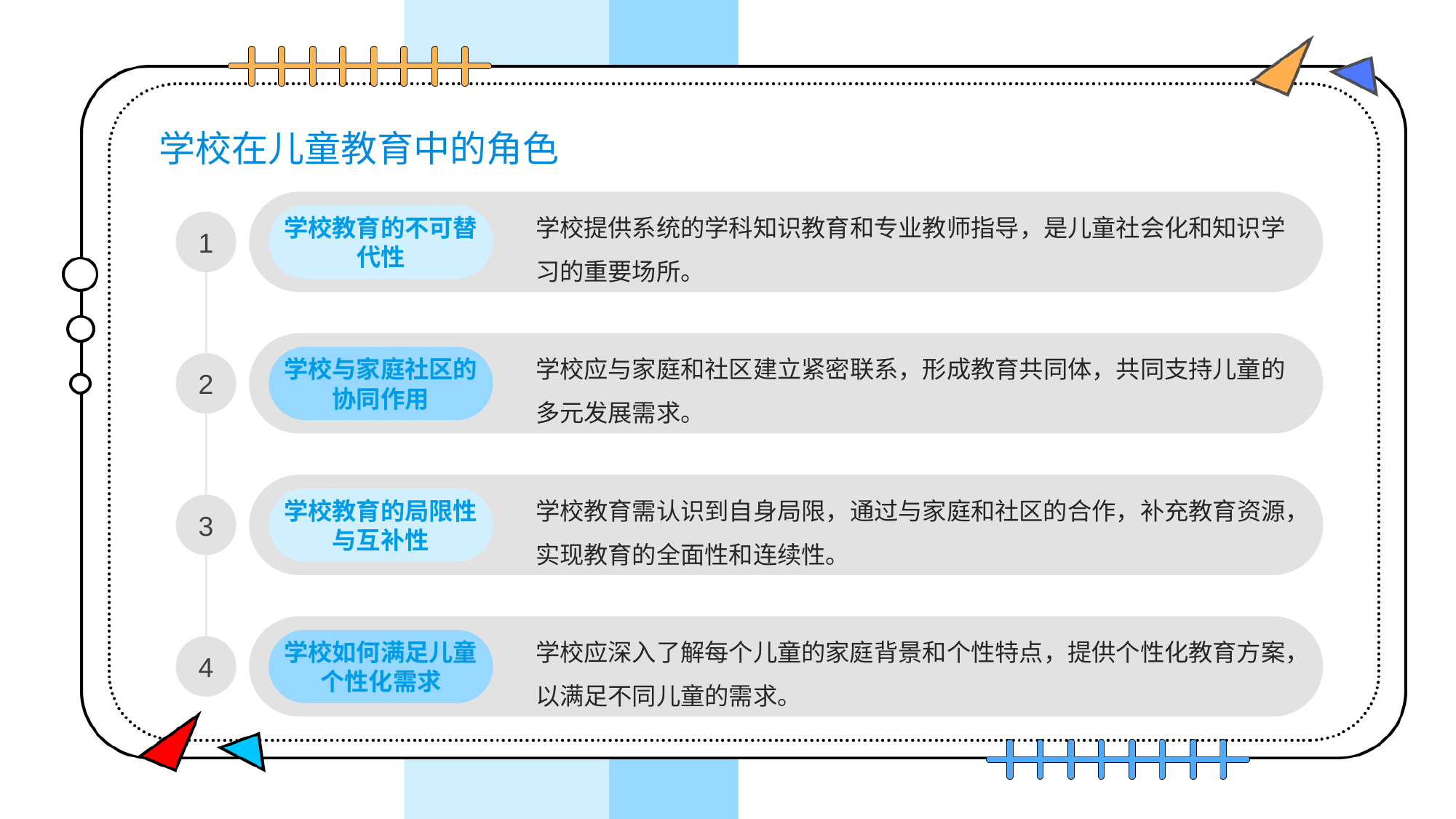

# 学校在儿童教育中的角色

学校提供系统的学科知识教育和专业教师指导，是儿童社会化和知识学习的重要场所。
学校教育的不可替代性
1

学校应与家庭和社区建立紧密联系，形成教育共同体，共同支持儿童的多元发展需求。
学校与家庭社区的协同作用
2

学校教育需认识到自身局限，通过与家庭和社区的合作，补充教育资源，实现教育的全面性和连续性。
学校教育的局限性与互补性
3

学校应深入了解每个儿童的家庭背景和个性特点，提供个性化教育方案，以满足不同儿童的需求。
学校如何满足儿童个性化需求
4